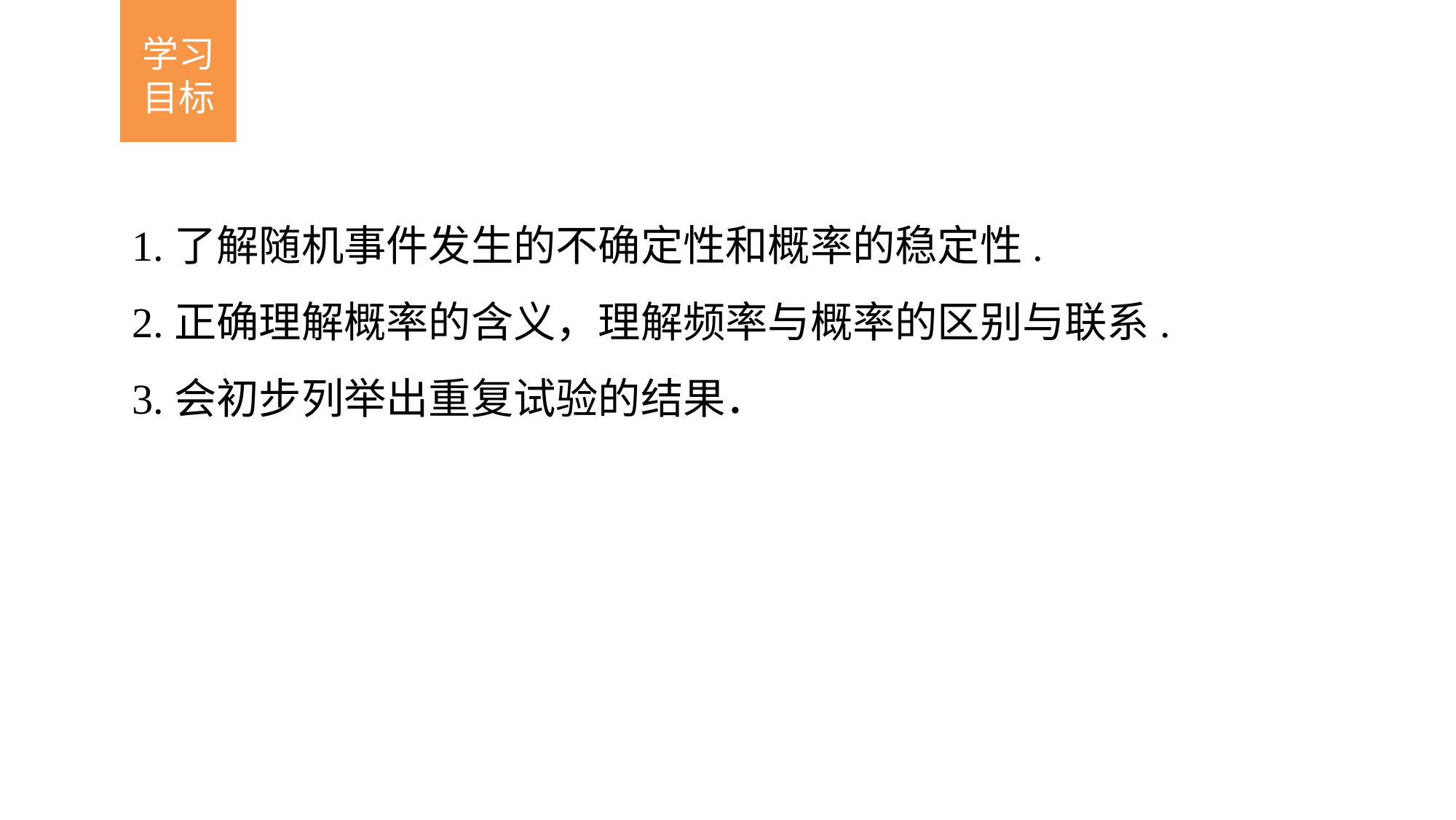

学习目标
1.了解随机事件发生的不确定性和概率的稳定性.
2.正确理解概率的含义，理解频率与概率的区别与联系.
3.会初步列举出重复试验的结果．